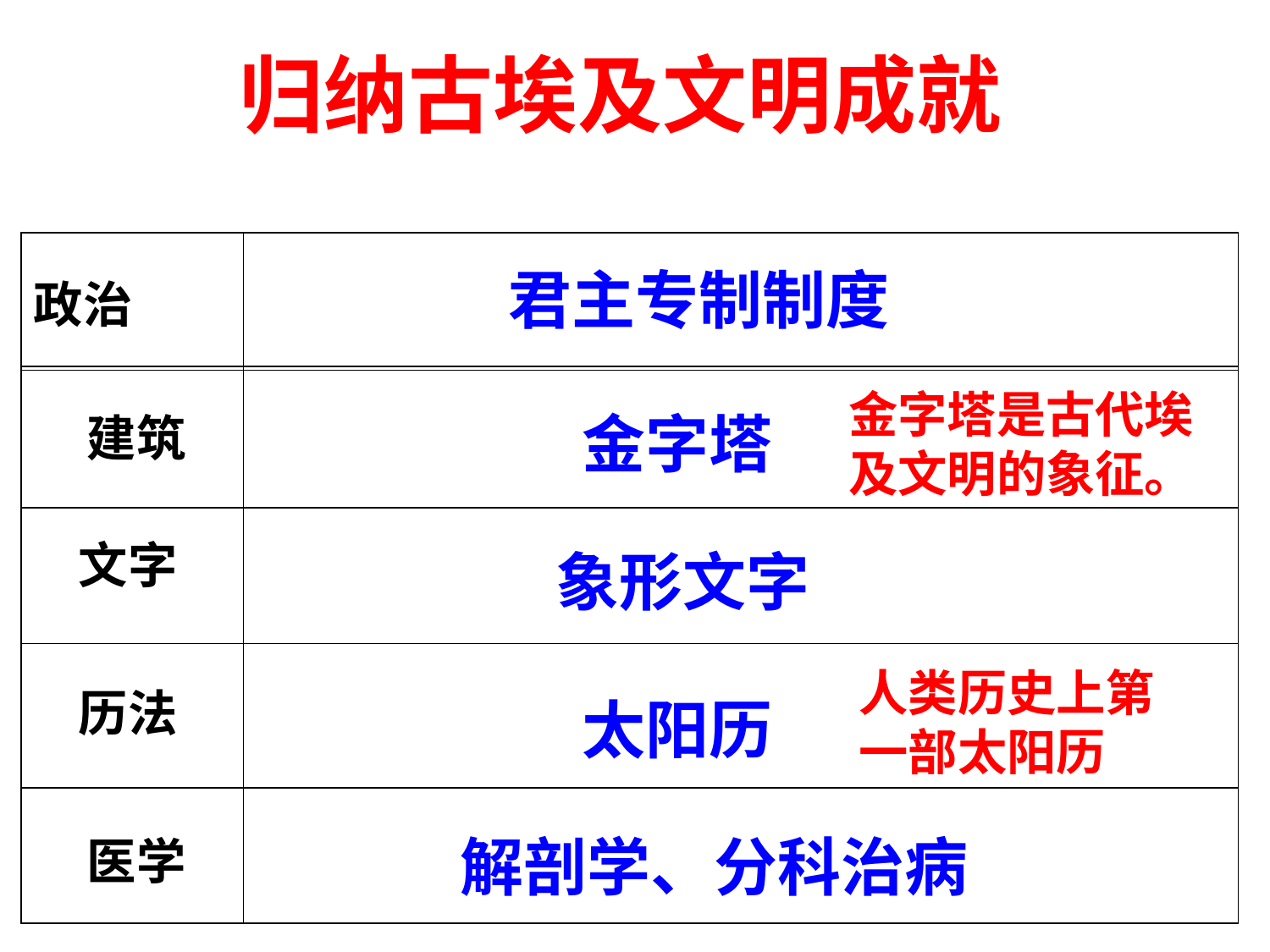

归纳古埃及文明成就
| 政治 |  |
| --- | --- |
君主专制制度
|  |  |
| --- | --- |
|  |  |
|  |  |
|  |  |
金字塔是古代埃及文明的象征。
金字塔
建筑
文字
象形文字
人类历史上第一部太阳历
历法
太阳历
解剖学、分科治病
医学